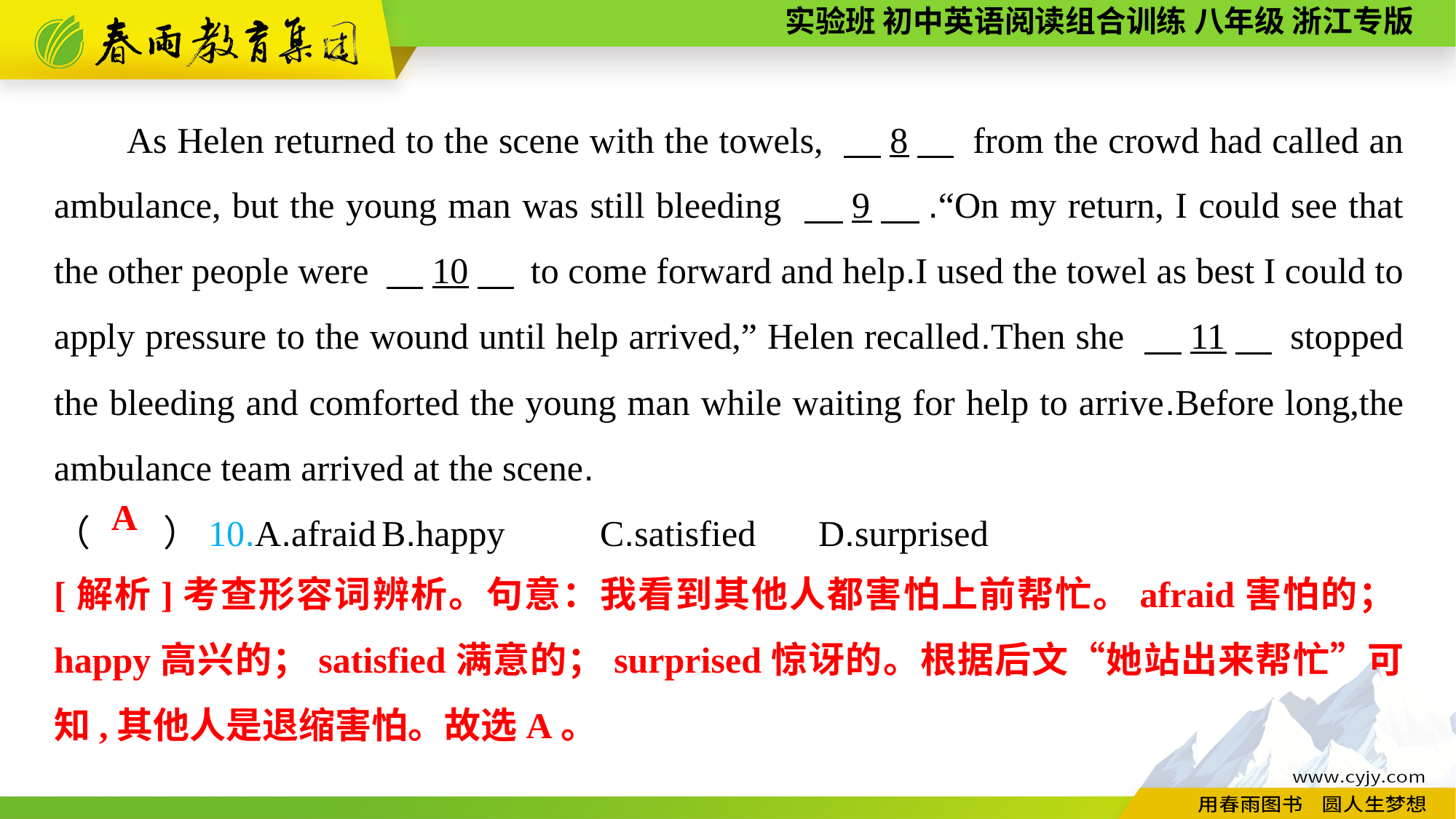

As Helen returned to the scene with the towels, 　8　 from the crowd had called an ambulance, but the young man was still bleeding 　9　.“On my return, I could see that the other people were 　10　 to come forward and help.I used the towel as best I could to apply pressure to the wound until help arrived,” Helen recalled.Then she 　11　 stopped the bleeding and comforted the young man while waiting for help to arrive.Before long,the ambulance team arrived at the scene.
（　　）10.A.afraid	B.happy	C.satisfied	D.surprised
A
[解析]考查形容词辨析。句意：我看到其他人都害怕上前帮忙。afraid害怕的；happy高兴的；satisfied满意的；surprised惊讶的。根据后文“她站出来帮忙”可知,其他人是退缩害怕。故选A。